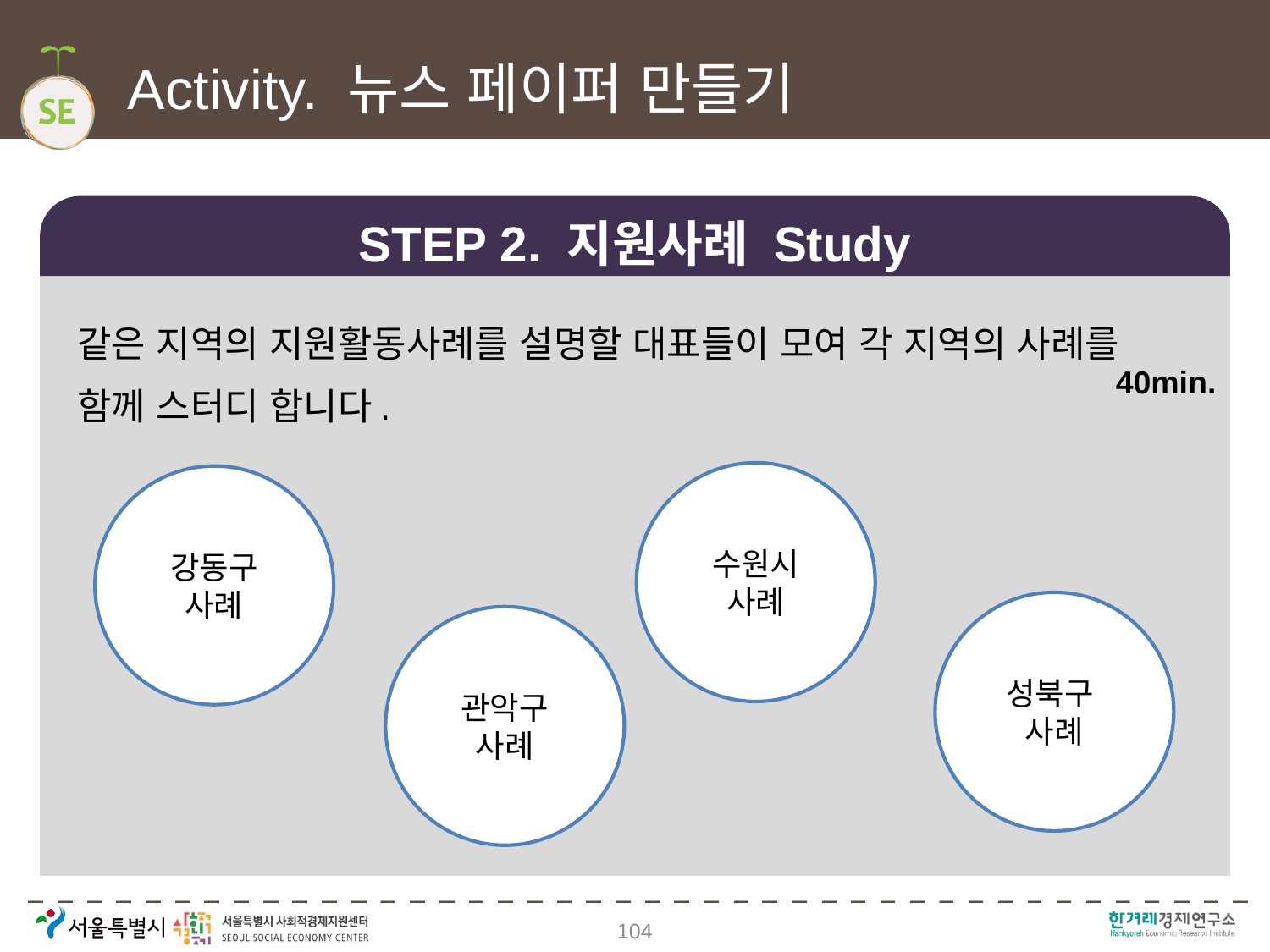

# Activity. 뉴스 페이퍼 만들기
STEP 2. 지원사례 Study

같은 지역의 지원활동사례를 설명할 대표들이 모여 각 지역의 사례를 함께 스터디 합니다.
40min.
수원시
사례
강동구
사례
성북구
사례
관악구
사례
104